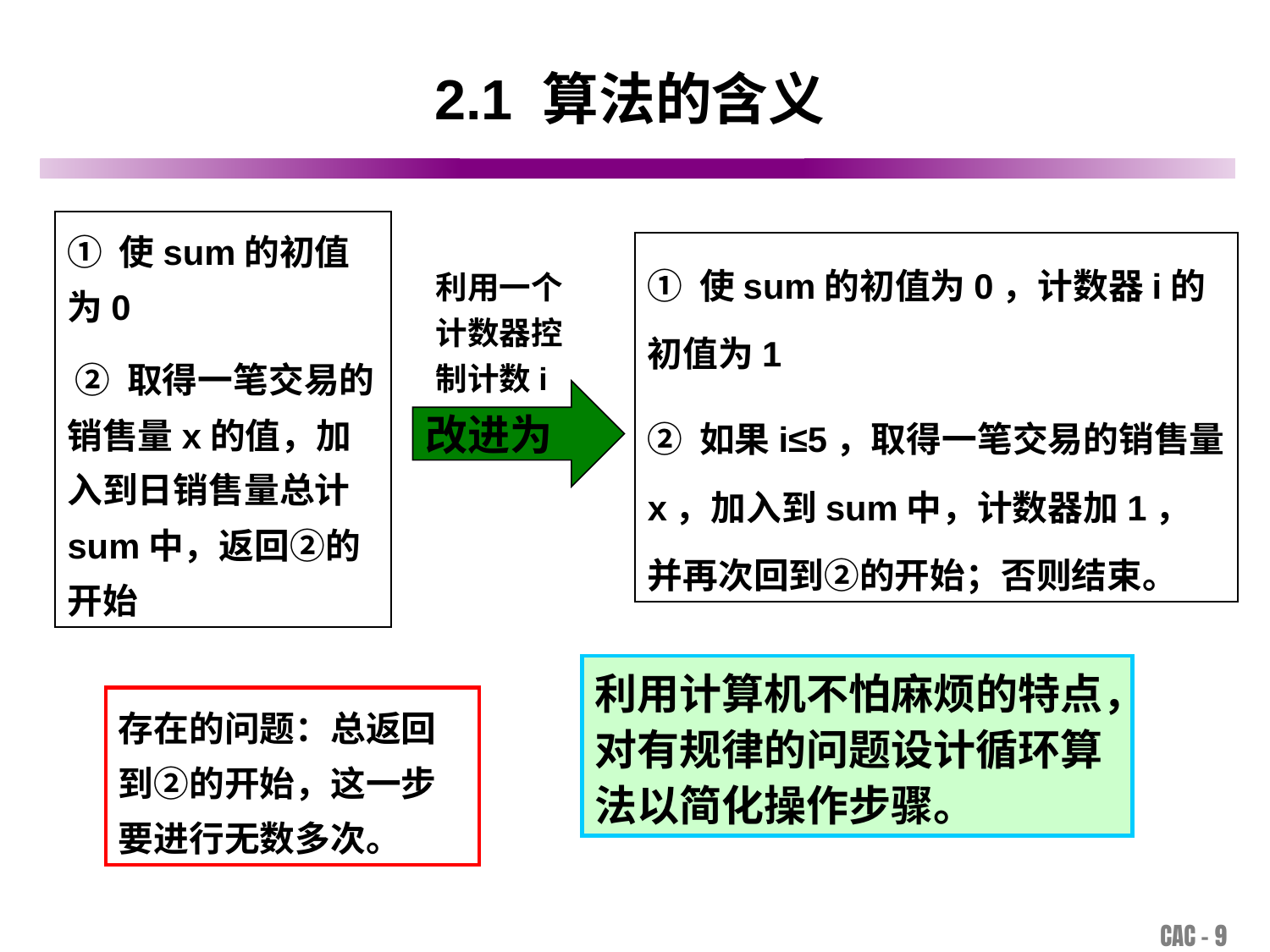

# 2.1 算法的含义
① 使sum的初值为0
 ② 取得一笔交易的销售量x的值，加入到日销售量总计sum中，返回②的开始
① 使sum的初值为0，计数器i的初值为1
② 如果i≤5，取得一笔交易的销售量x，加入到sum中，计数器加1，并再次回到②的开始；否则结束。
利用一个计数器控制计数i
改进为
利用计算机不怕麻烦的特点，对有规律的问题设计循环算法以简化操作步骤。
存在的问题：总返回到②的开始，这一步要进行无数多次。
9